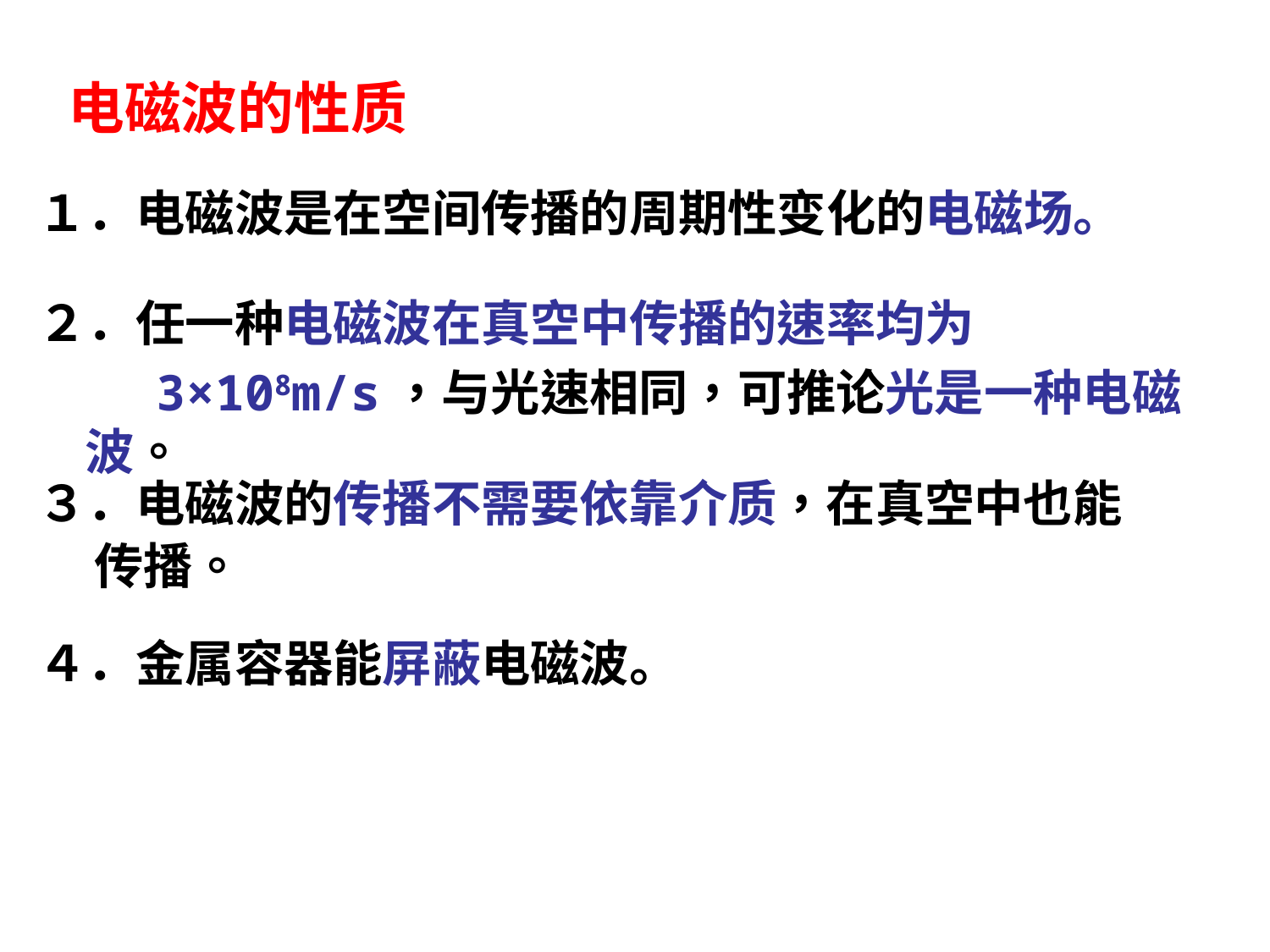

电磁波的性质
１．电磁波是在空间传播的周期性变化的电磁场。
２．任一种电磁波在真空中传播的速率均为
    3×108m/s，与光速相同，可推论光是一种电磁波。
３．电磁波的传播不需要依靠介质，在真空中也能
    传播。
４．金属容器能屏蔽电磁波。